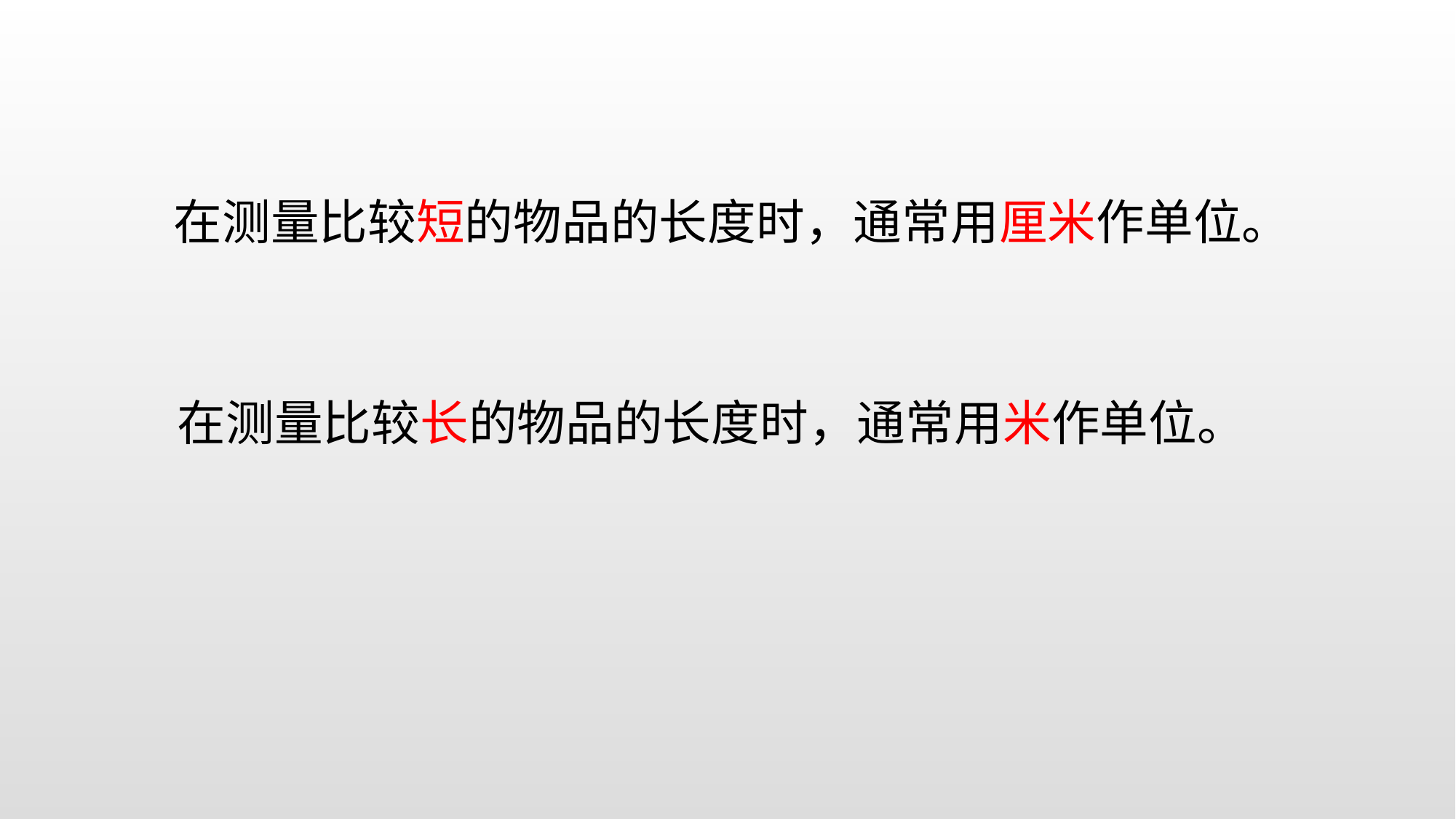

在测量比较短的物品的长度时，通常用厘米作单位。

在测量比较长的物品的长度时，通常用米作单位。